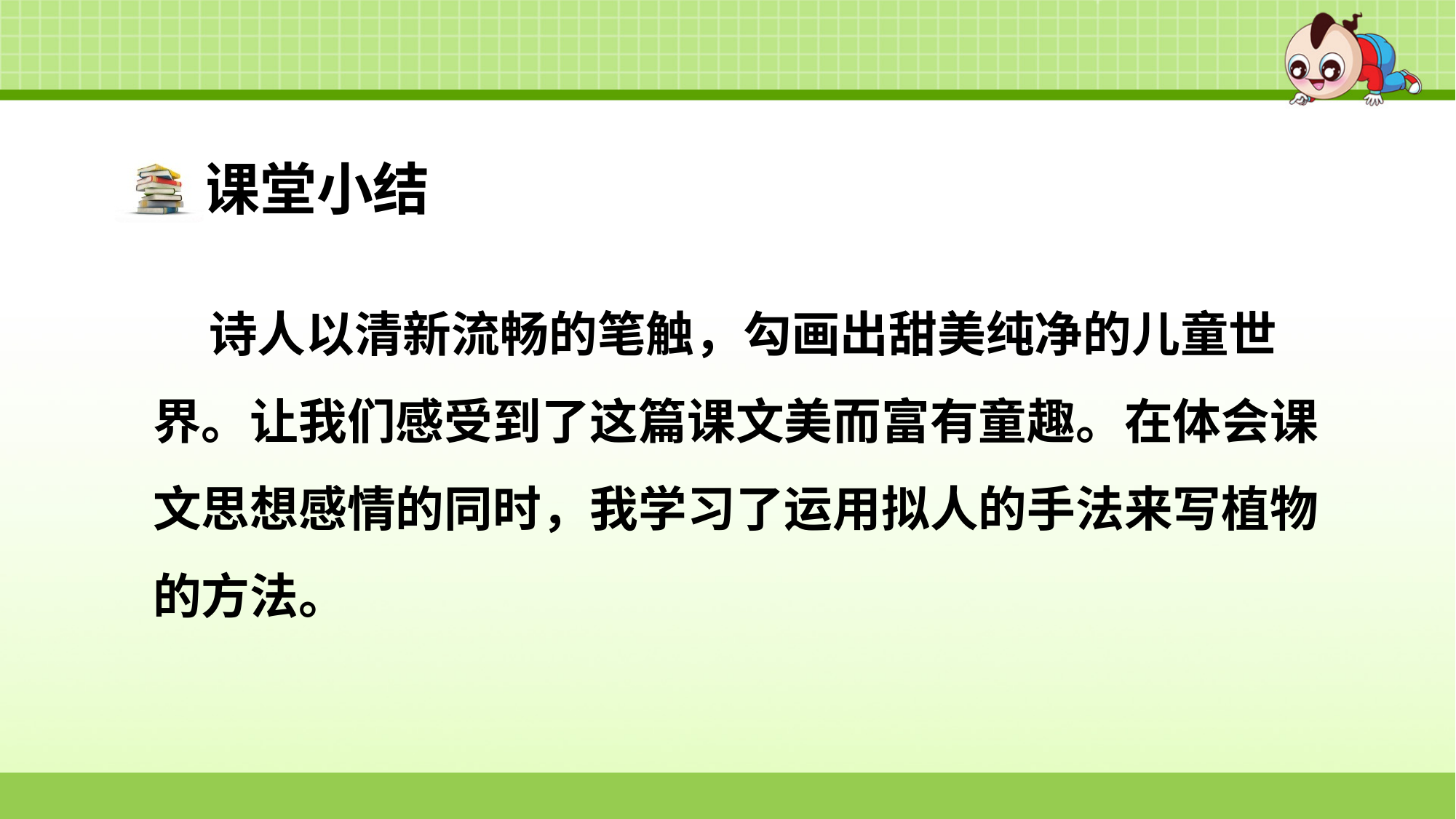

课堂小结

    诗人以清新流畅的笔触，勾画出甜美纯净的儿童世界。让我们感受到了这篇课文美而富有童趣。在体会课文思想感情的同时，我学习了运用拟人的手法来写植物的方法。